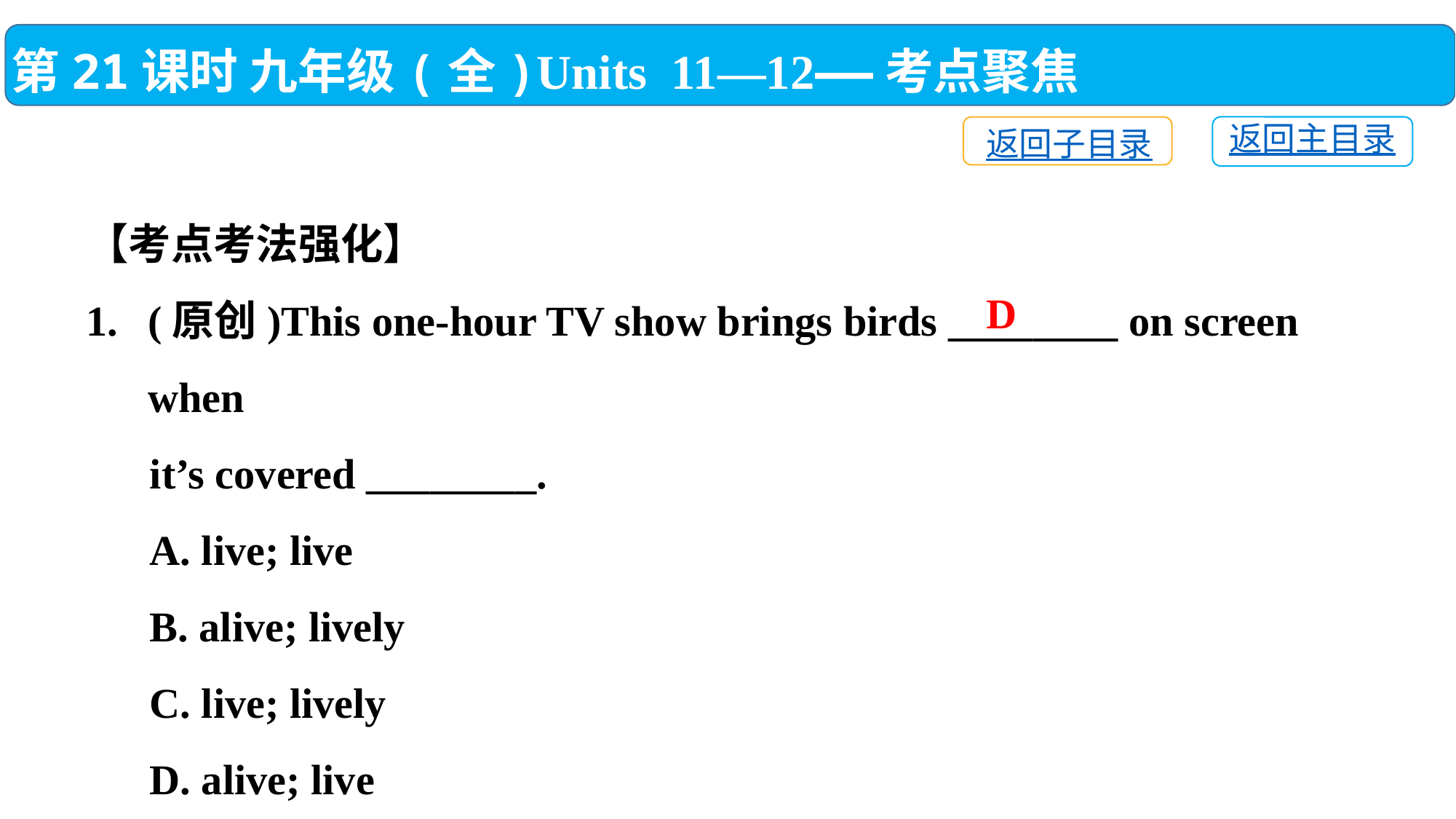

第21课时 九年级(全)Units  11—12——考点聚焦
返回主目录

返回子目录
【考点考法强化】
(原创)This one-hour TV show brings birds ________ on screen when
      it’s covered ________.
      A. live; live
      B. alive; lively
      C. live; lively
      D. alive; live

D